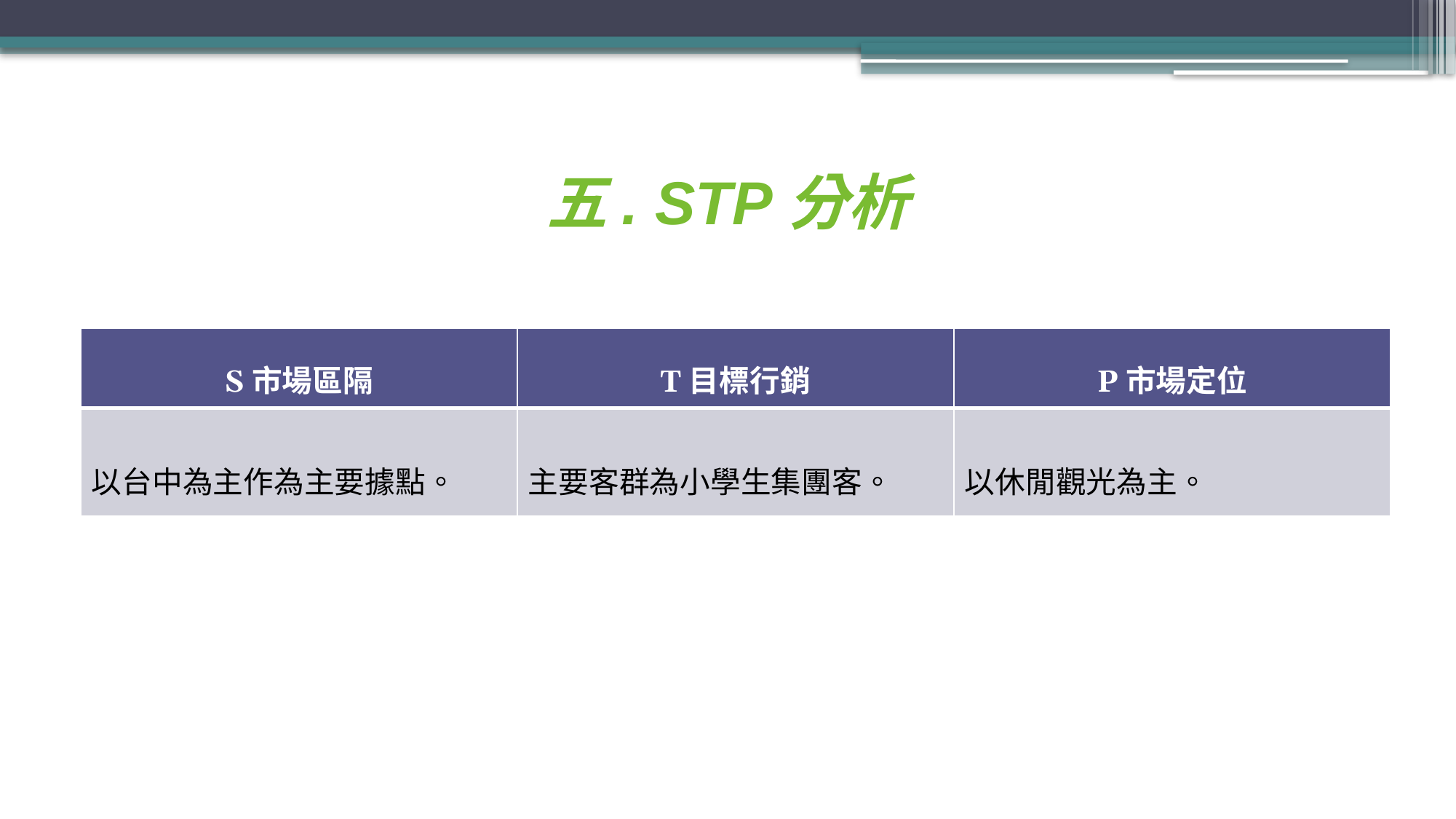

# 五. STP分析
| S市場區隔 | T目標行銷 | P市場定位 |
| --- | --- | --- |
| 以台中為主作為主要據點。 | 主要客群為小學生集團客。 | 以休閒觀光為主。 |